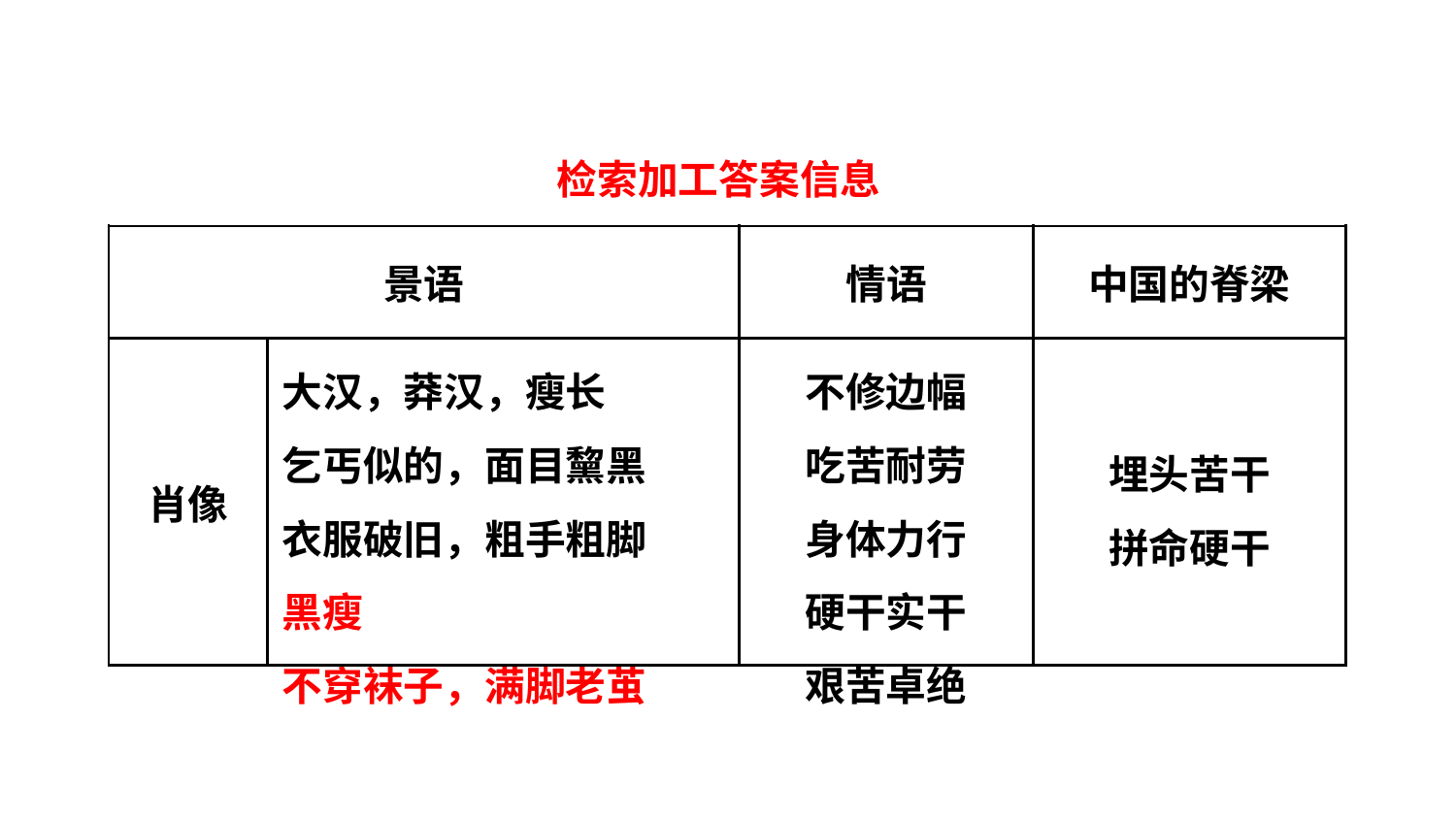

检索加工答案信息
| 景语 |  | 情语 | 中国的脊梁 |
| --- | --- | --- | --- |
| 肖像 | 大汉，莽汉，瘦长 乞丐似的，面目黧黑 衣服破旧，粗手粗脚 黑瘦 不穿袜子，满脚老茧 | 不修边幅 吃苦耐劳 身体力行 硬干实干 艰苦卓绝 | 埋头苦干 拼命硬干 |